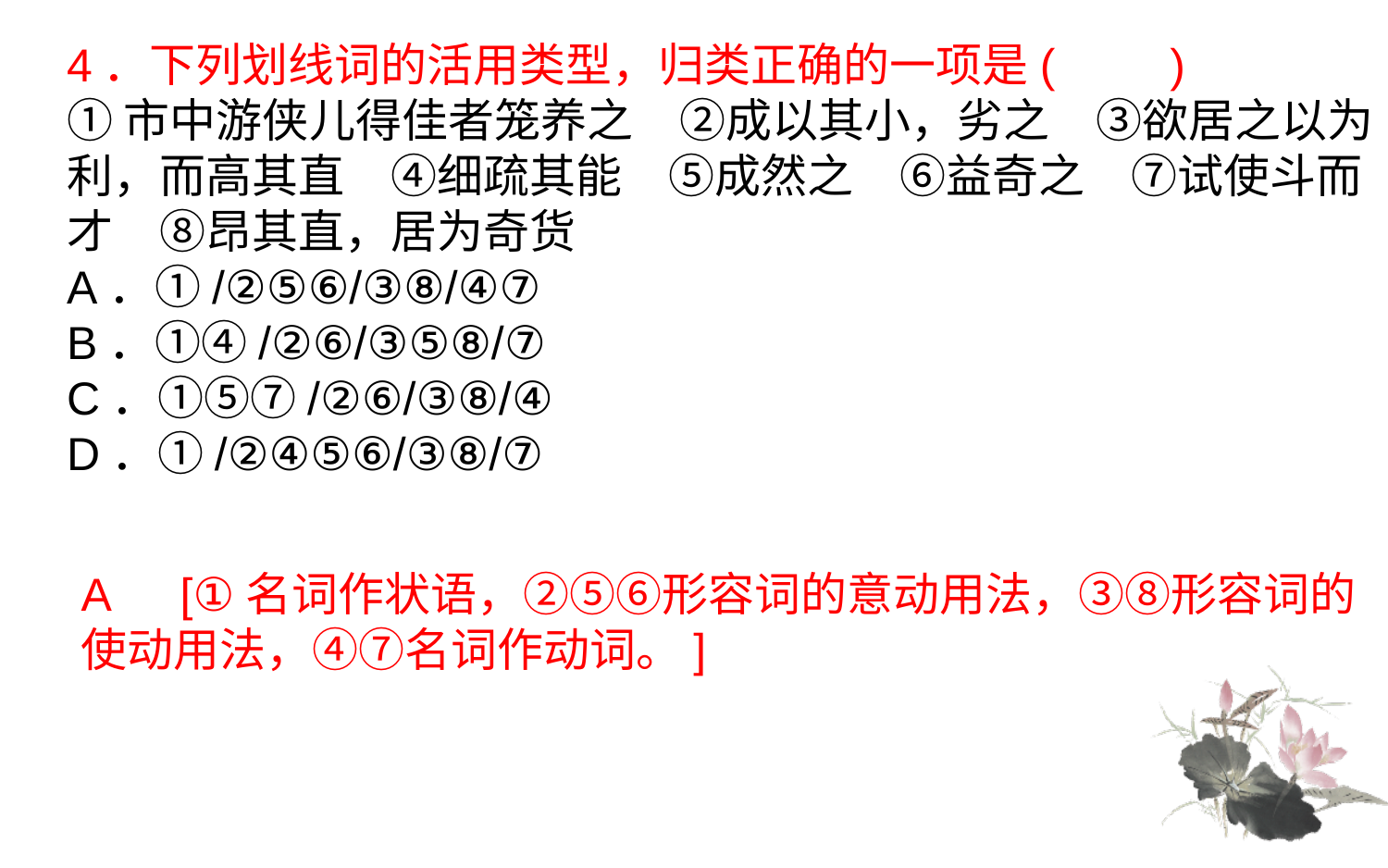

4．下列划线词的活用类型，归类正确的一项是(　　)
①市中游侠儿得佳者笼养之　②成以其小，劣之　③欲居之以为利，而高其直　④细疏其能　⑤成然之　⑥益奇之　⑦试使斗而才　⑧昂其直，居为奇货
A．①/②⑤⑥/③⑧/④⑦
B．①④/②⑥/③⑤⑧/⑦
C．①⑤⑦/②⑥/③⑧/④
D．①/②④⑤⑥/③⑧/⑦
A　[①名词作状语，②⑤⑥形容词的意动用法，③⑧形容词的使动用法，④⑦名词作动词。]